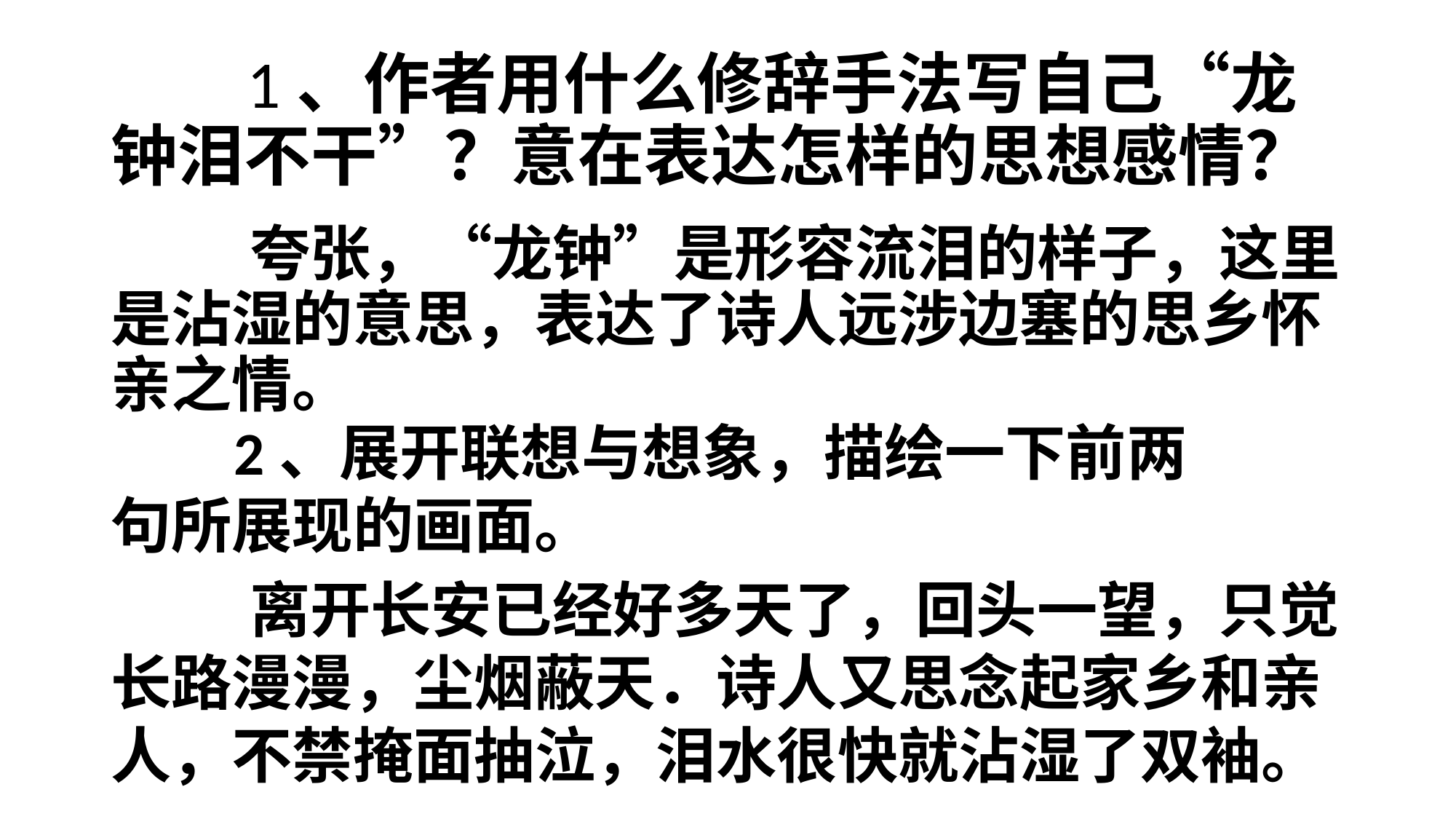

# 1、作者用什么修辞手法写自己“龙钟泪不干”？意在表达怎样的思想感情？
         夸张，“龙钟”是形容流泪的样子，这里是沾湿的意思，表达了诗人远涉边塞的思乡怀亲之情。
         2、展开联想与想象，描绘一下前两句所展现的画面。
         离开长安已经好多天了，回头一望，只觉长路漫漫，尘烟蔽天．诗人又思念起家乡和亲人，不禁掩面抽泣，泪水很快就沾湿了双袖。